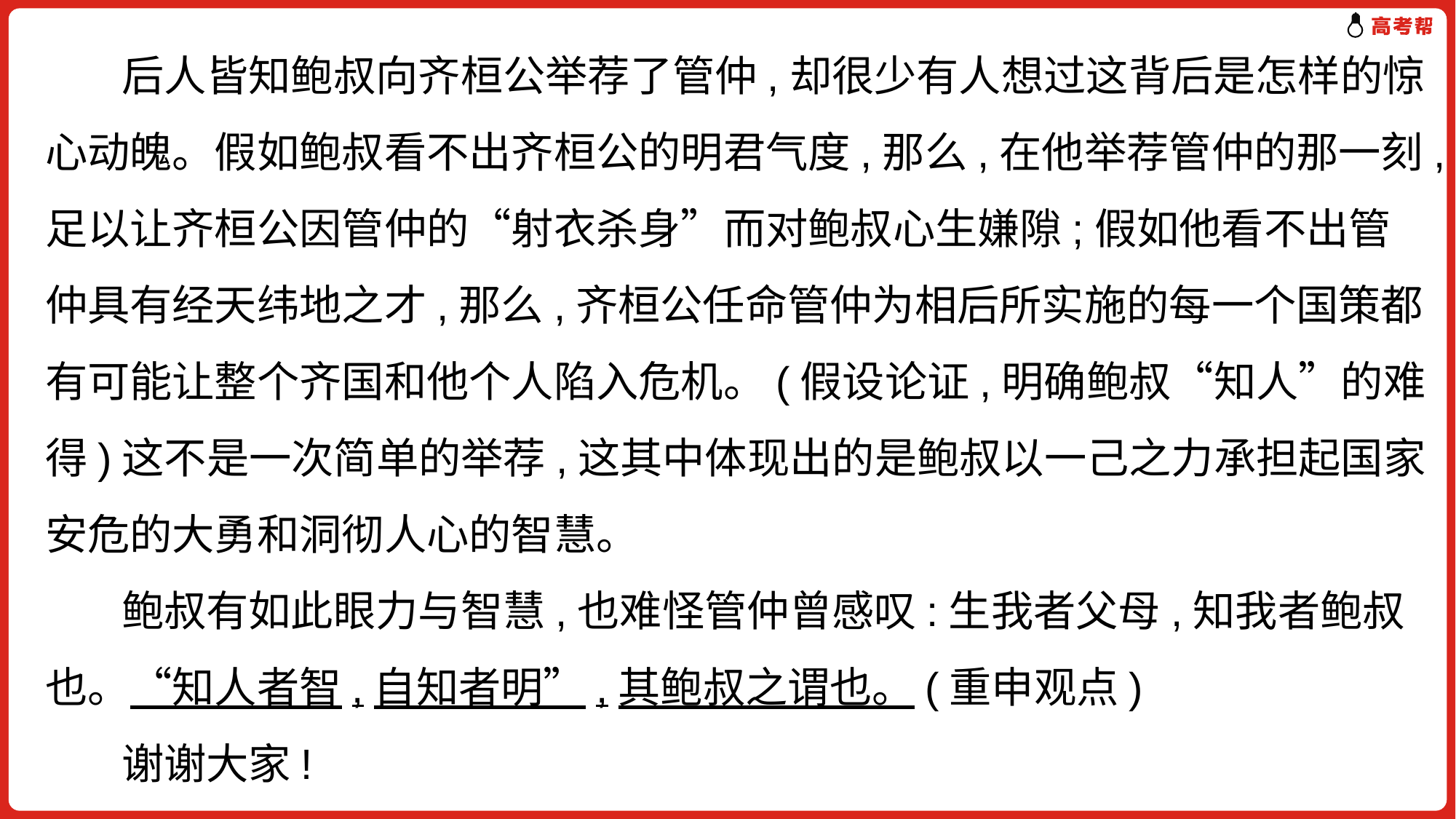

后人皆知鲍叔向齐桓公举荐了管仲,却很少有人想过这背后是怎样的惊心动魄。假如鲍叔看不出齐桓公的明君气度,那么,在他举荐管仲的那一刻,足以让齐桓公因管仲的“射衣杀身”而对鲍叔心生嫌隙;假如他看不出管仲具有经天纬地之才,那么,齐桓公任命管仲为相后所实施的每一个国策都有可能让整个齐国和他个人陷入危机。(假设论证,明确鲍叔“知人”的难得)这不是一次简单的举荐,这其中体现出的是鲍叔以一己之力承担起国家安危的大勇和洞彻人心的智慧。
       鲍叔有如此眼力与智慧,也难怪管仲曾感叹:生我者父母,知我者鲍叔也。“知人者智,自知者明”,其鲍叔之谓也。(重申观点)
       谢谢大家!